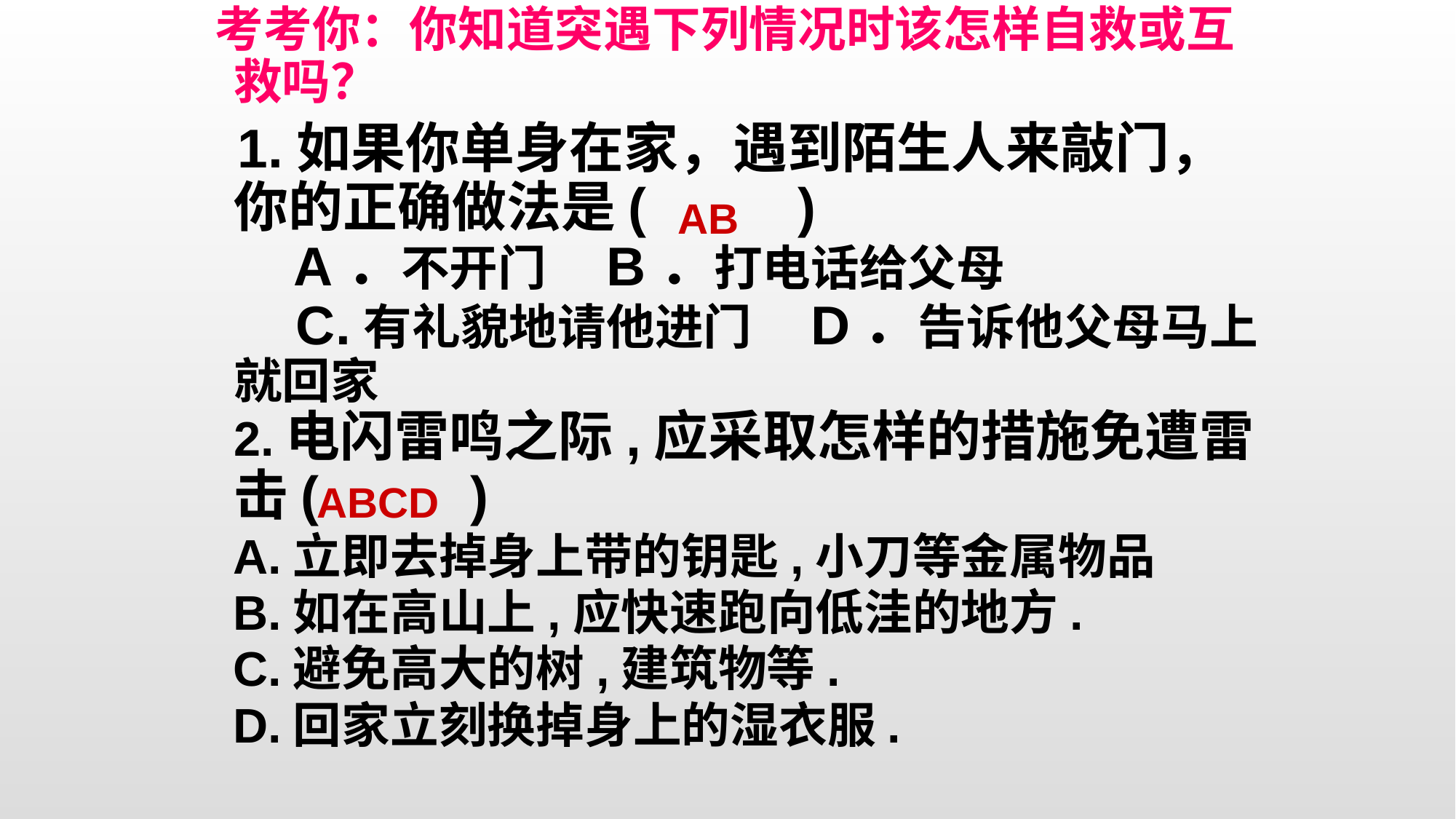

考考你：你知道突遇下列情况时该怎样自救或互救吗？
   1.如果你单身在家，遇到陌生人来敲门，你的正确做法是(          )
    A．不开门    B．打电话给父母
    C.有礼貌地请他进门    D．告诉他父母马上就回家
2.电闪雷鸣之际,应采取怎样的措施免遭雷击(          )
   A.立即去掉身上带的钥匙,小刀等金属物品
   B.如在高山上,应快速跑向低洼的地方.
   C.避免高大的树,建筑物等.
   D.回家立刻换掉身上的湿衣服.
AB
ABCD